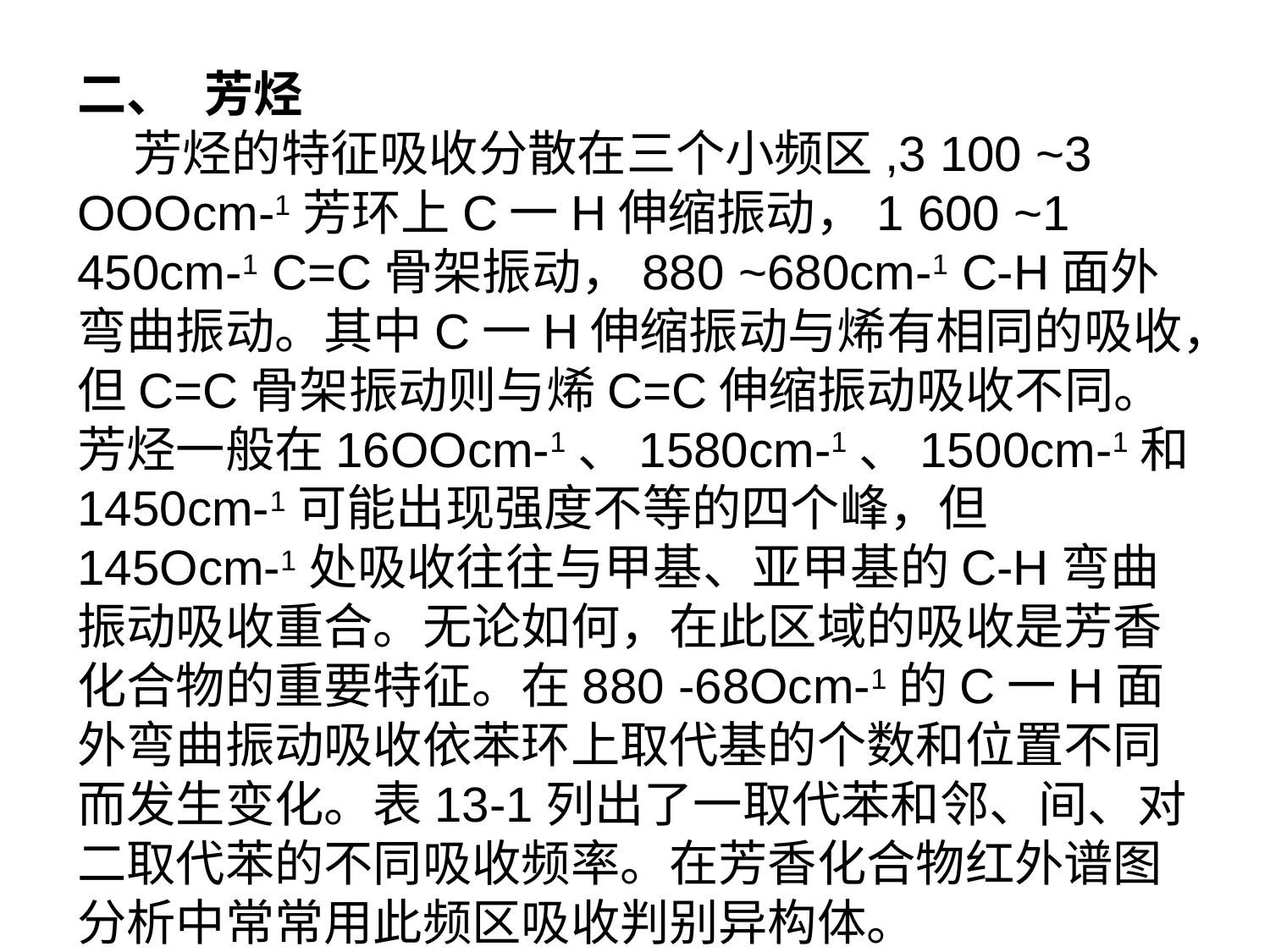

二、	芳烃
    芳烃的特征吸收分散在三个小频区,3 100 ~3 OOOcm-1芳环上C一H伸缩振动，1 600 ~1 450cm-1 C=C骨架振动，880 ~680cm-1 C-H面外弯曲振动。其中C一H伸缩振动与烯有相同的吸收，但C=C骨架振动则与烯C=C伸缩振动吸收不同。芳烃一般在16OOcm-1、1580cm-1、1500cm-1和1450cm-1可能出现强度不等的四个峰，但145Ocm-1处吸收往往与甲基、亚甲基的C-H弯曲振动吸收重合。无论如何，在此区域的吸收是芳香化合物的重要特征。在880 -68Ocm-1的C一H面外弯曲振动吸收依苯环上取代基的个数和位置不同而发生变化。表13-1列出了一取代苯和邻、间、对二取代苯的不同吸收频率。在芳香化合物红外谱图分析中常常用此频区吸收判别异构体。